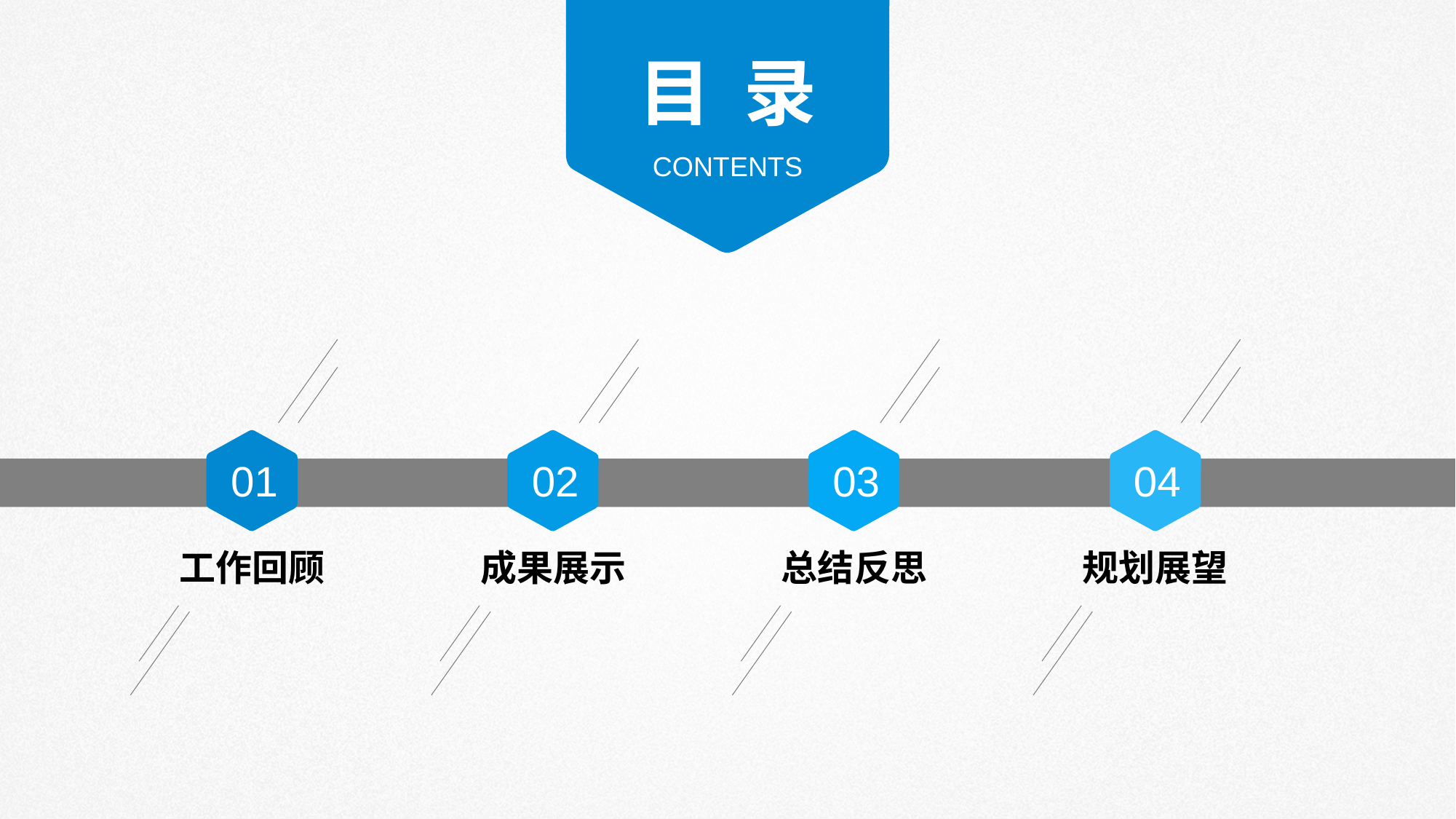

目  录
CONTENTS

01

02

03

04

工作回顾
成果展示
总结反思
规划展望